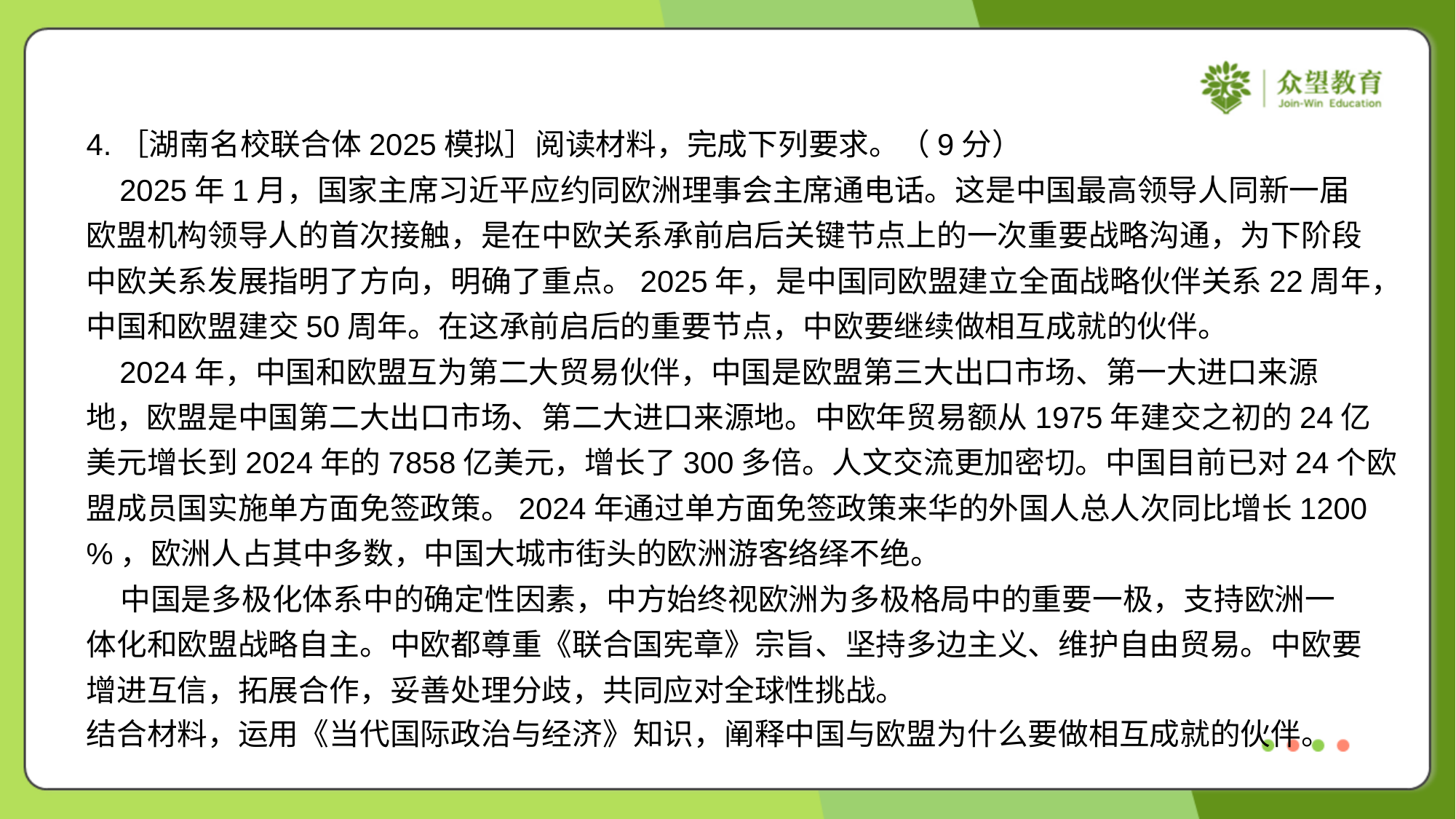

4.［湖南名校联合体2025模拟］阅读材料，完成下列要求。（9分）
    2025年1月，国家主席习近平应约同欧洲理事会主席通电话。这是中国最高领导人同新一届
欧盟机构领导人的首次接触，是在中欧关系承前启后关键节点上的一次重要战略沟通，为下阶段
中欧关系发展指明了方向，明确了重点。2025年，是中国同欧盟建立全面战略伙伴关系22周年，
中国和欧盟建交50周年。在这承前启后的重要节点，中欧要继续做相互成就的伙伴。
    2024年，中国和欧盟互为第二大贸易伙伴，中国是欧盟第三大出口市场、第一大进口来源
地，欧盟是中国第二大出口市场、第二大进口来源地。中欧年贸易额从1975年建交之初的24亿
美元增长到2024年的7858亿美元，增长了300多倍。人文交流更加密切。中国目前已对24个欧
盟成员国实施单方面免签政策。2024年通过单方面免签政策来华的外国人总人次同比增长1200
%，欧洲人占其中多数，中国大城市街头的欧洲游客络绎不绝。
    中国是多极化体系中的确定性因素，中方始终视欧洲为多极格局中的重要一极，支持欧洲一
体化和欧盟战略自主。中欧都尊重《联合国宪章》宗旨、坚持多边主义、维护自由贸易。中欧要
增进互信，拓展合作，妥善处理分歧，共同应对全球性挑战。
结合材料，运用《当代国际政治与经济》知识，阐释中国与欧盟为什么要做相互成就的伙伴。